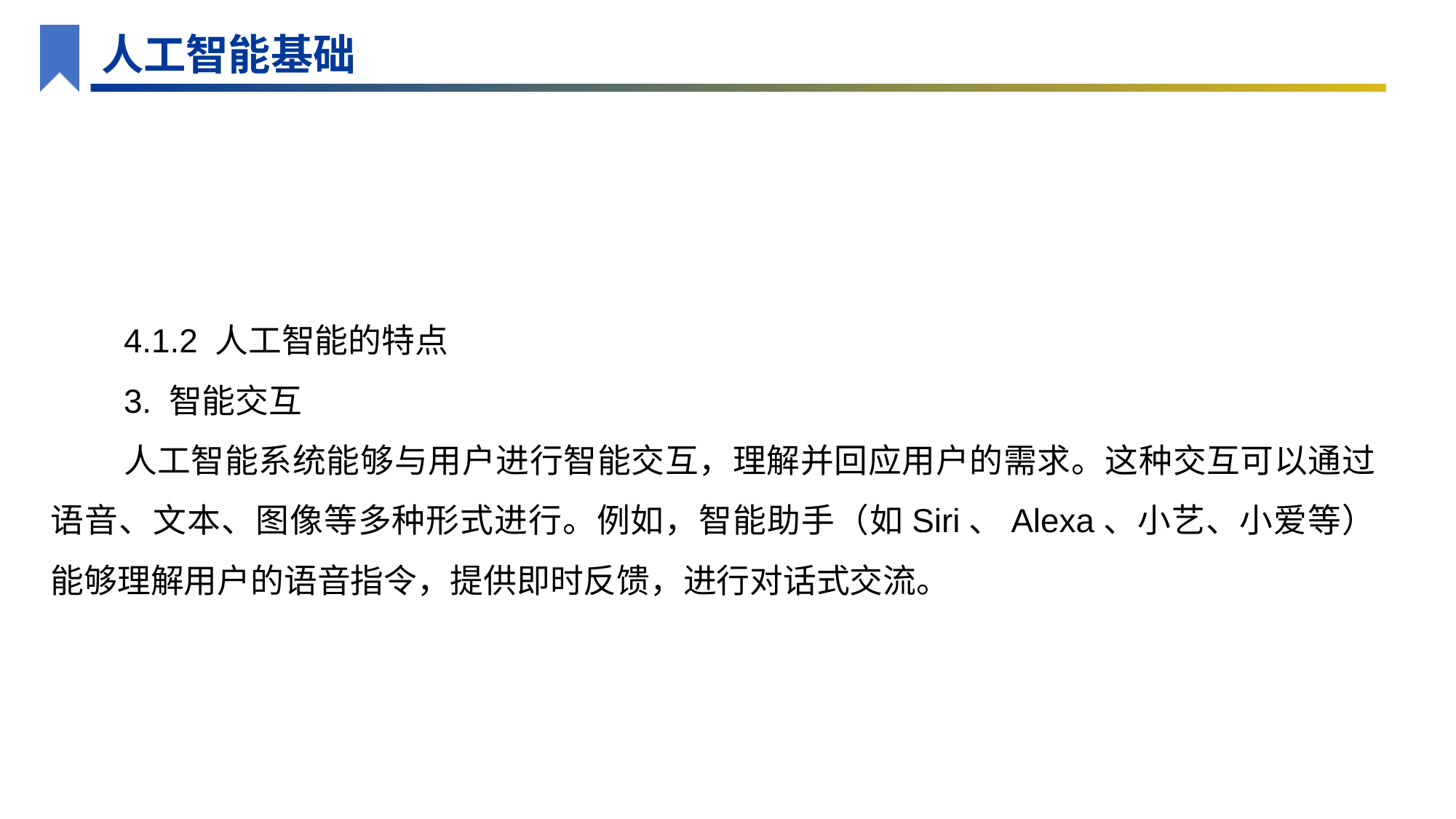

人工智能基础
4.1.2 人工智能的特点
3. 智能交互
人工智能系统能够与用户进行智能交互，理解并回应用户的需求。这种交互可以通过语音、文本、图像等多种形式进行。例如，智能助手（如Siri、Alexa、小艺、小爱等）能够理解用户的语音指令，提供即时反馈，进行对话式交流。